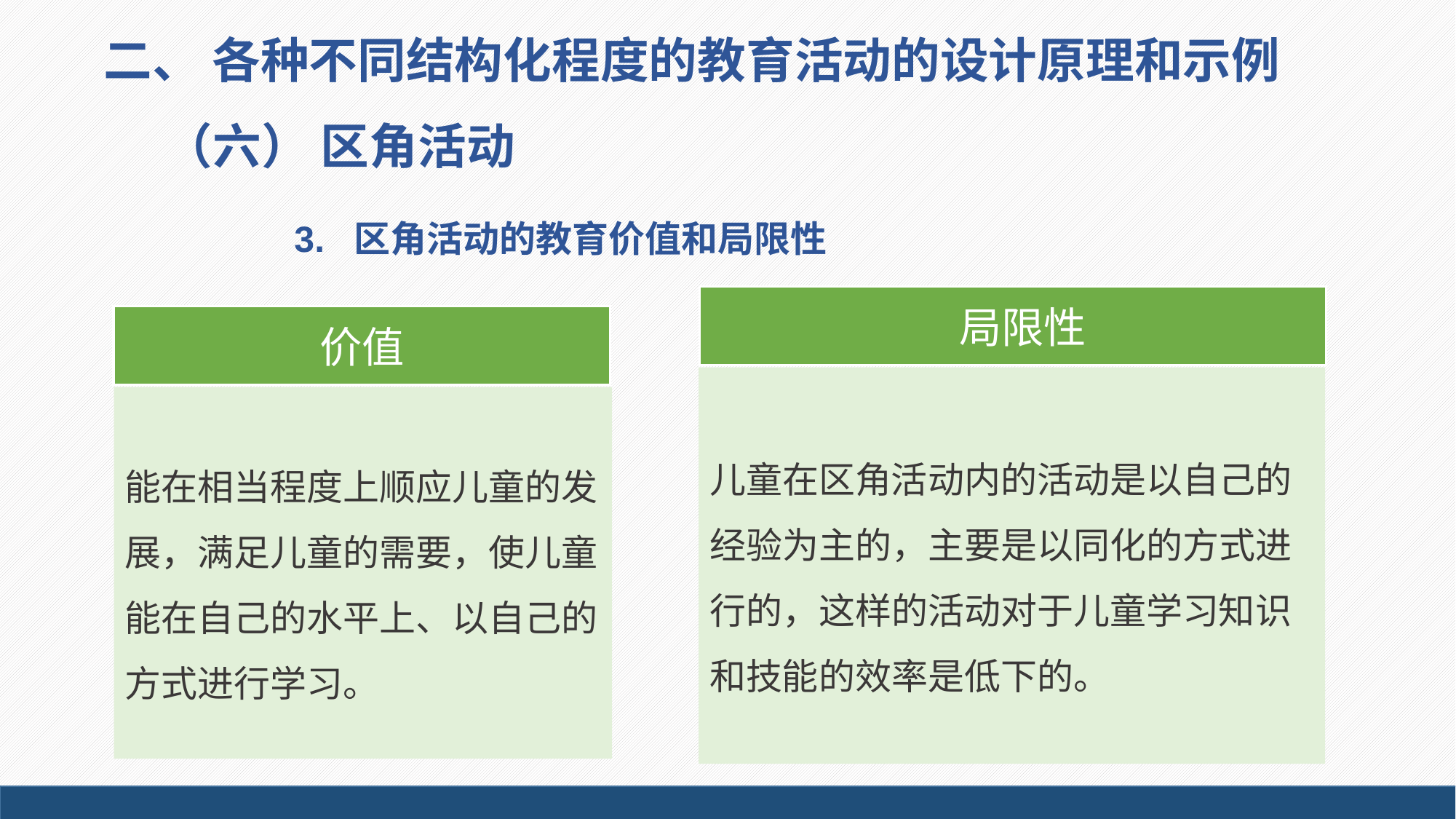

二、 各种不同结构化程度的教育活动的设计原理和示例
（六） 区角活动
3.  区角活动的教育价值和局限性
 局限性
价值
儿童在区角活动内的活动是以自己的经验为主的，主要是以同化的方式进行的，这样的活动对于儿童学习知识和技能的效率是低下的。
能在相当程度上顺应儿童的发展，满足儿童的需要，使儿童能在自己的水平上、以自己的方式进行学习。